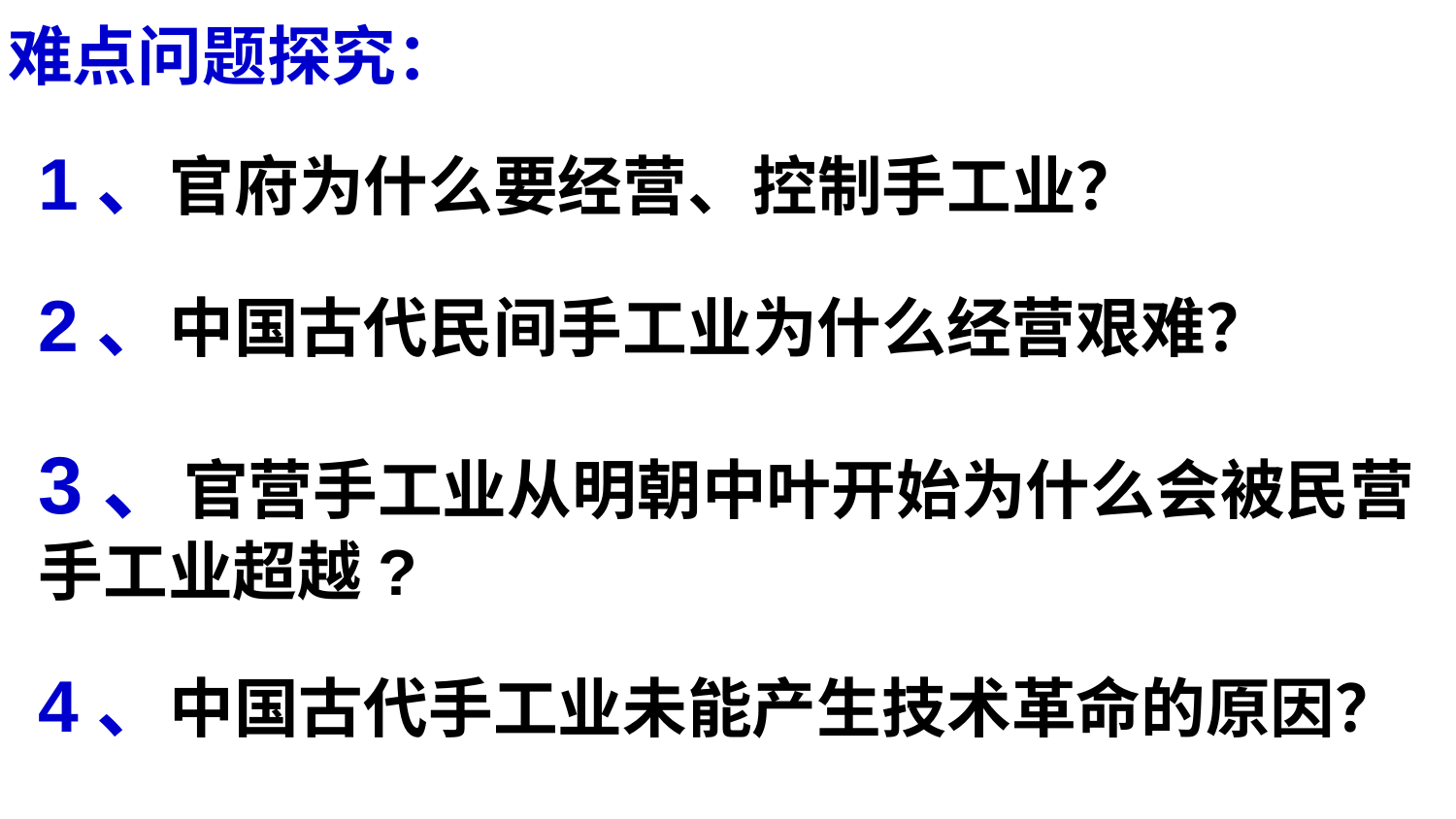

难点问题探究：
1、官府为什么要经营、控制手工业？
2、中国古代民间手工业为什么经营艰难？
3、官营手工业从明朝中叶开始为什么会被民营手工业超越?
4、中国古代手工业未能产生技术革命的原因？